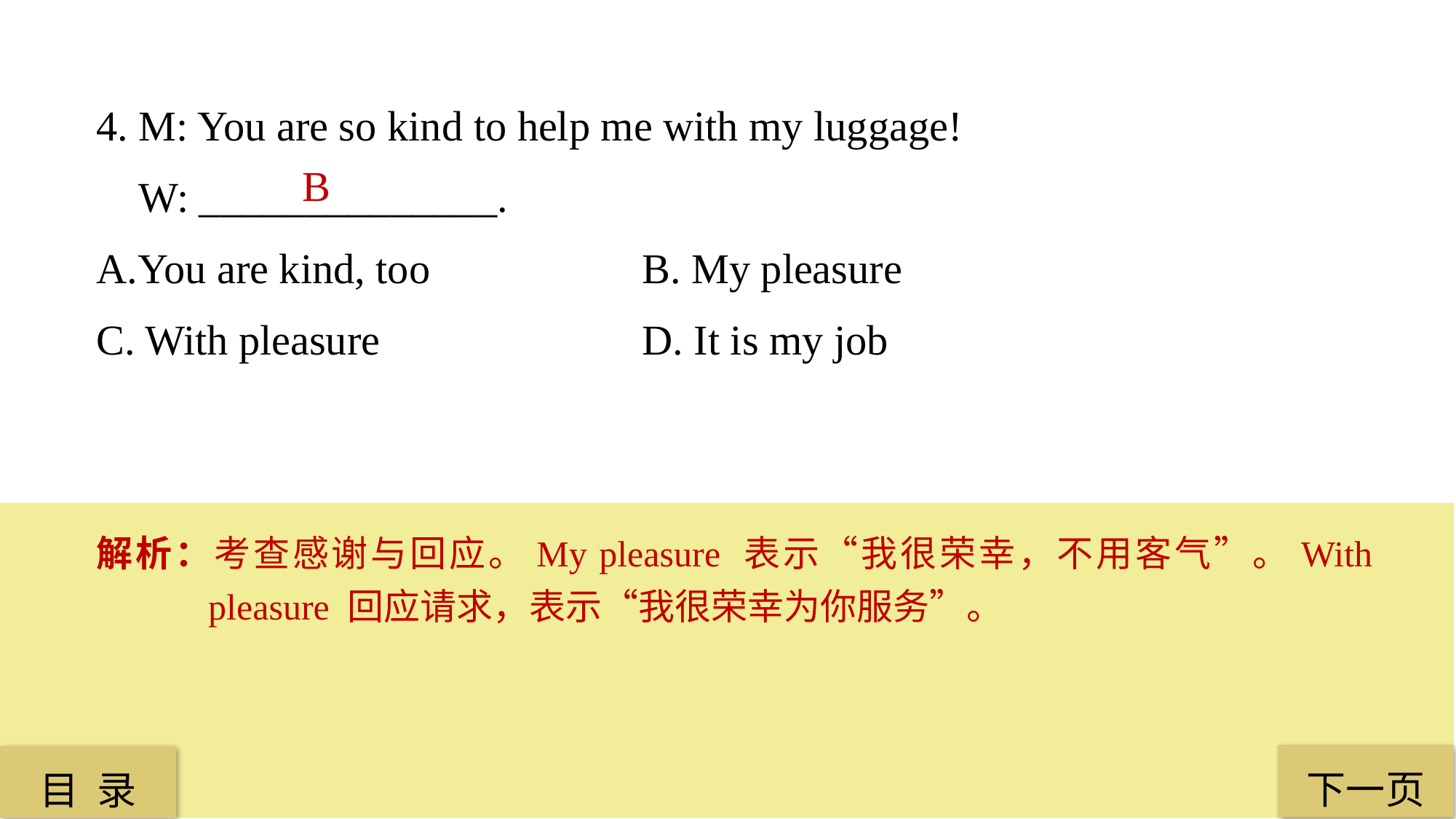

4. M: You are so kind to help me with my luggage!
    W: ______________.
A.You are kind, too 		B. My pleasure
C. With pleasure 			D. It is my job
 B
解析：考查感谢与回应。My pleasure 表示“我很荣幸，不用客气”。With pleasure 回应请求，表示“我很荣幸为你服务”。